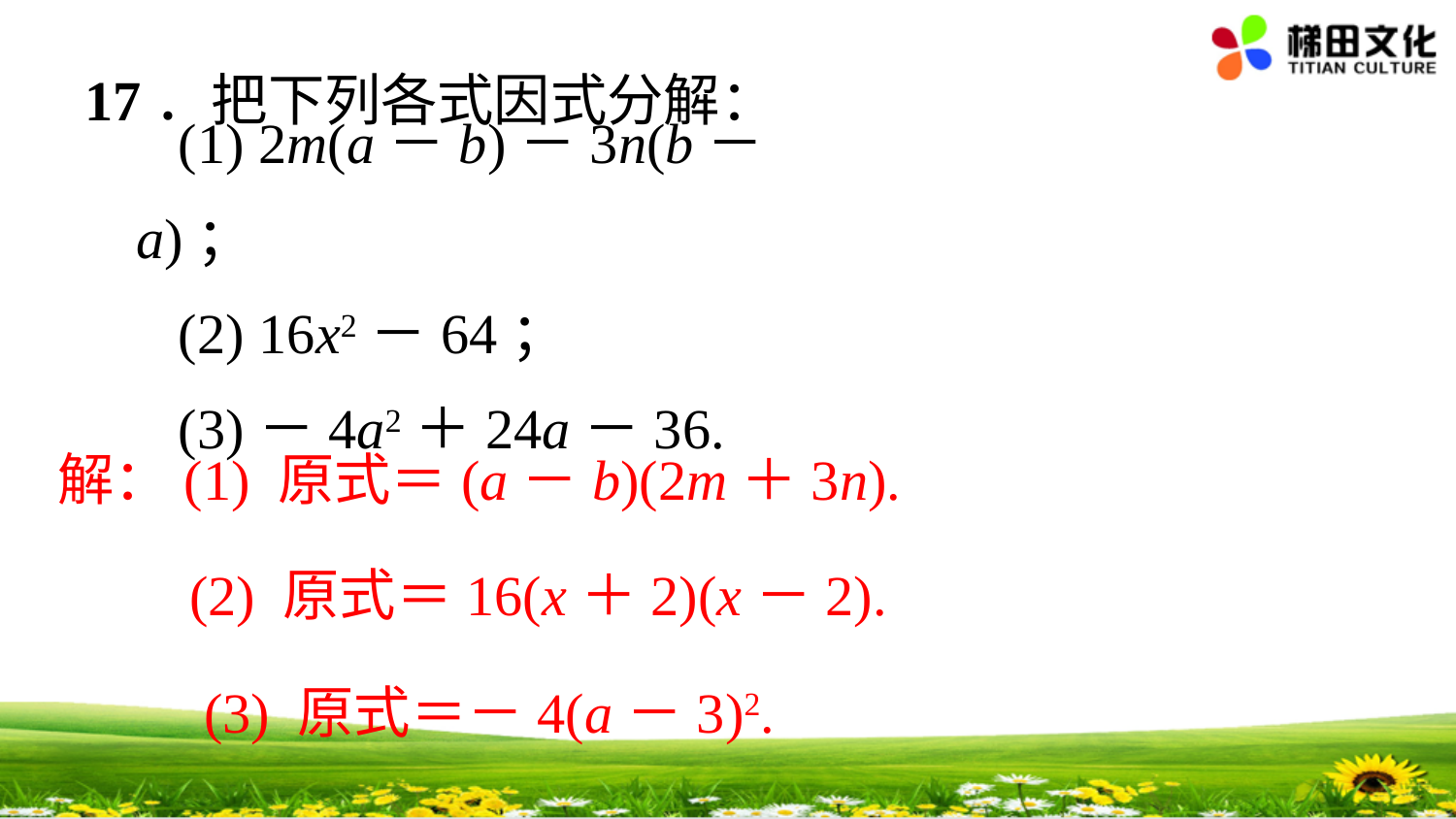

17．把下列各式因式分解：
(1) 2m(a－b)－3n(b－a)；
(2) 16x2－64；
(3)－4a2＋24a－36.
解：(1) 原式＝(a－b)(2m＋3n).
(2) 原式＝16(x＋2)(x－2).
(3) 原式＝－4(a－3)2.